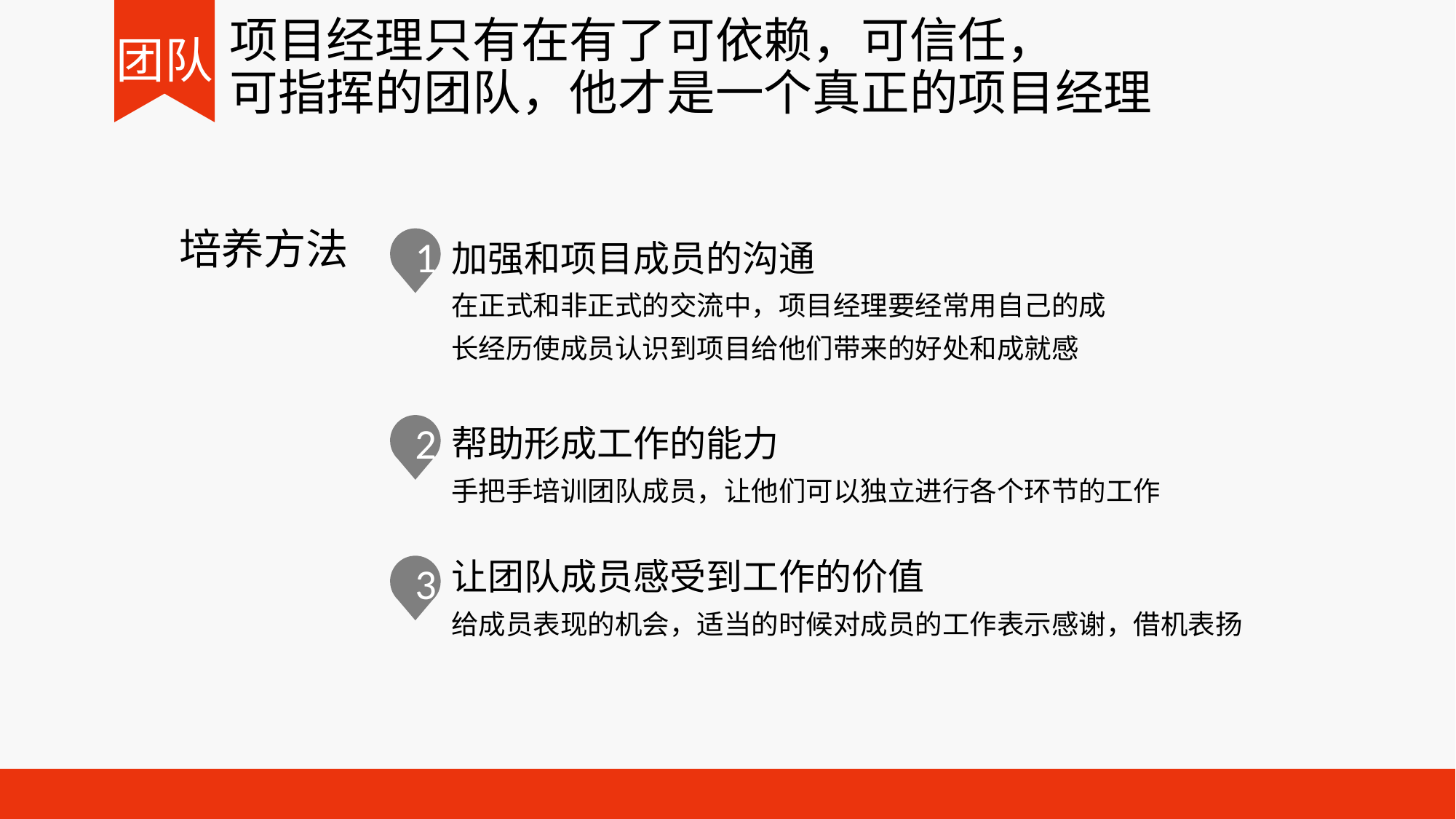

# 项目经理只有在有了可依赖，可信任， 可指挥的团队，他才是一个真正的项目经理

团队
培养方法
加强和项目成员的沟通
在正式和非正式的交流中，项目经理要经常用自己的成长经历使成员认识到项目给他们带来的好处和成就感

1
帮助形成工作的能力
手把手培训团队成员，让他们可以独立进行各个环节的工作

2

让团队成员感受到工作的价值
给成员表现的机会，适当的时候对成员的工作表示感谢，借机表扬

3